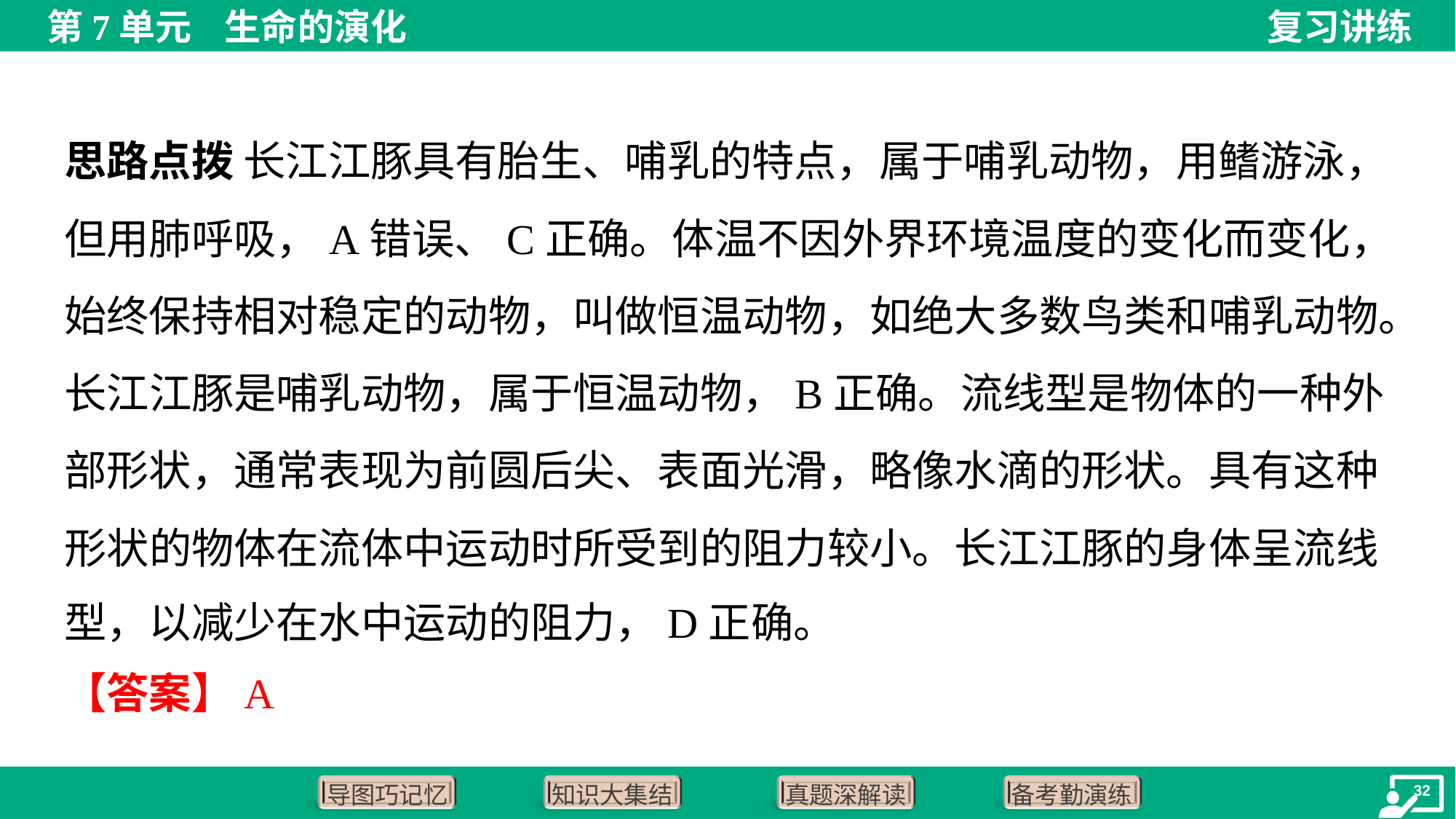

思路点拨 长江江豚具有胎生、哺乳的特点，属于哺乳动物，用鳍游泳，
但用肺呼吸，A错误、C正确。体温不因外界环境温度的变化而变化，
始终保持相对稳定的动物，叫做恒温动物，如绝大多数鸟类和哺乳动物。
长江江豚是哺乳动物，属于恒温动物，B正确。流线型是物体的一种外
部形状，通常表现为前圆后尖、表面光滑，略像水滴的形状。具有这种
形状的物体在流体中运动时所受到的阻力较小。长江江豚的身体呈流线
型，以减少在水中运动的阻力，D正确。
【答案】A